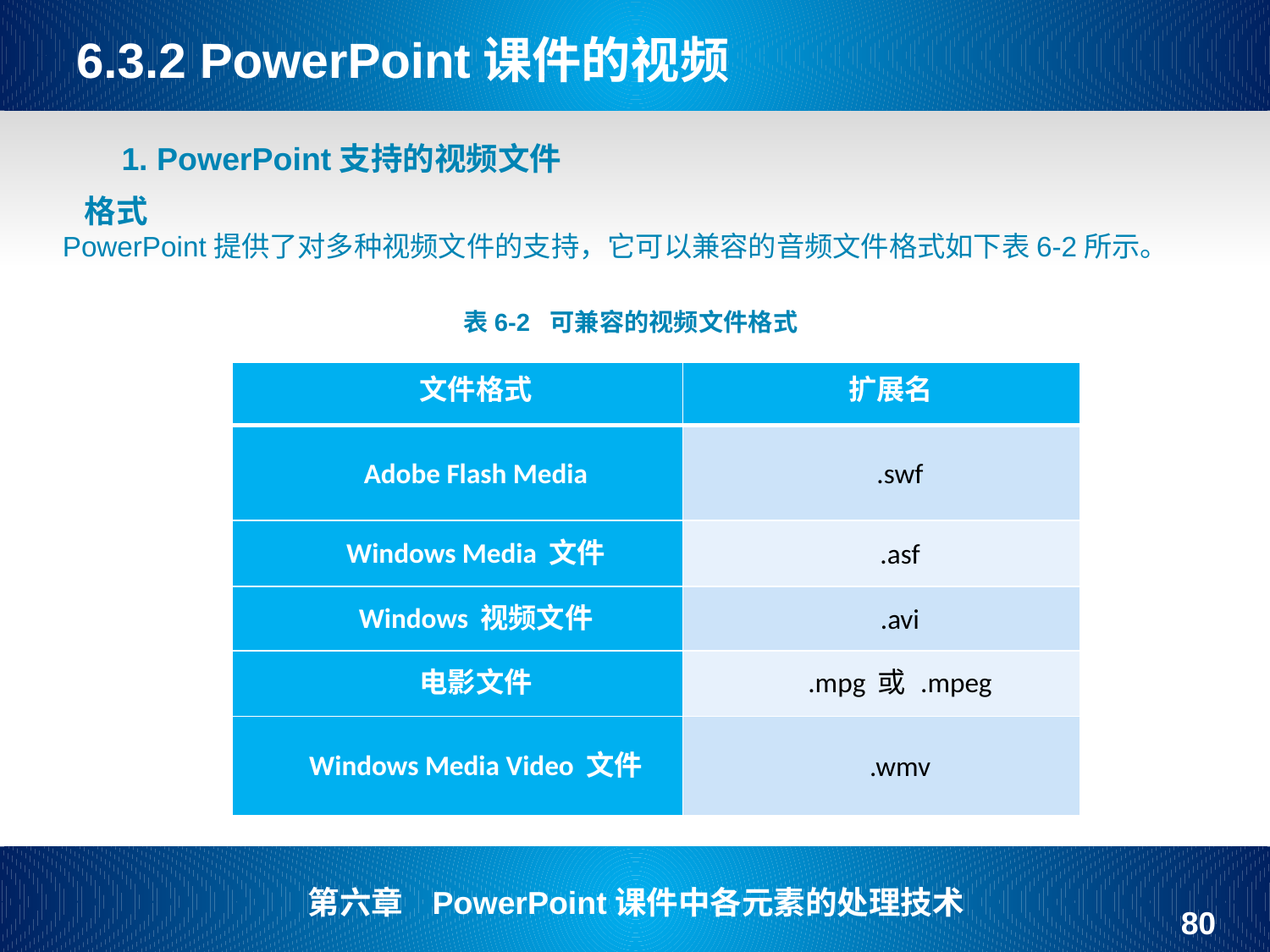

# 6.3.2 PowerPoint课件的视频

1. PowerPoint支持的视频文件格式

PowerPoint提供了对多种视频文件的支持，它可以兼容的音频文件格式如下表6-2所示。

表6-2  可兼容的视频文件格式
| 文件格式 | 扩展名 |
| --- | --- |
| Adobe Flash Media | .swf |
| Windows Media 文件 | .asf |
| Windows 视频文件 | .avi |
| 电影文件 | .mpg 或 .mpeg |
| Windows Media Video 文件 | .wmv |

80